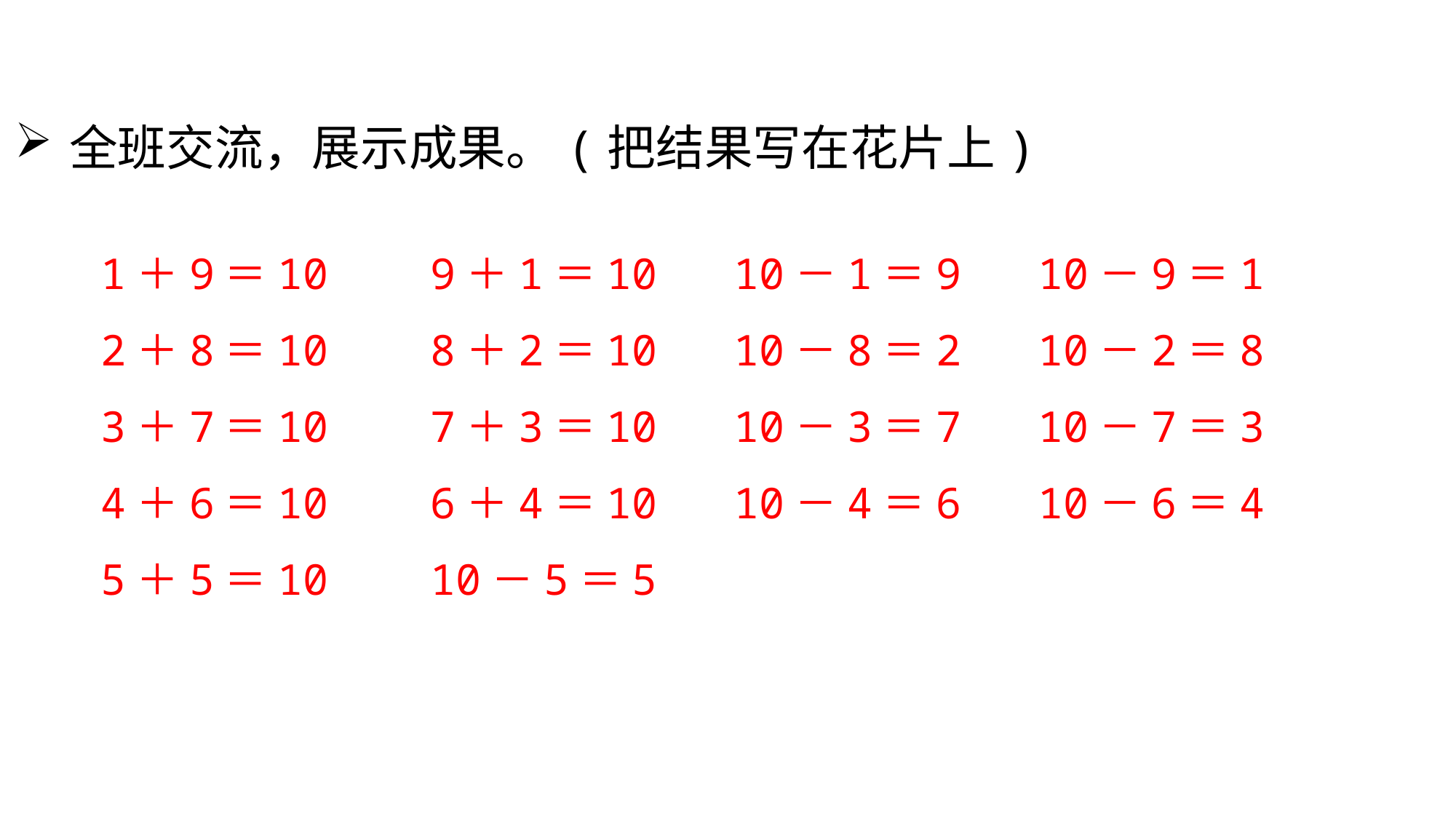

全班交流，展示成果。(把结果写在花片上)
1＋9＝10    9＋1＝10   10－1＝9   10－9＝1
2＋8＝10    8＋2＝10   10－8＝2   10－2＝8
3＋7＝10    7＋3＝10   10－3＝7   10－7＝3
4＋6＝10    6＋4＝10   10－4＝6   10－6＝4
5＋5＝10    10－5＝5